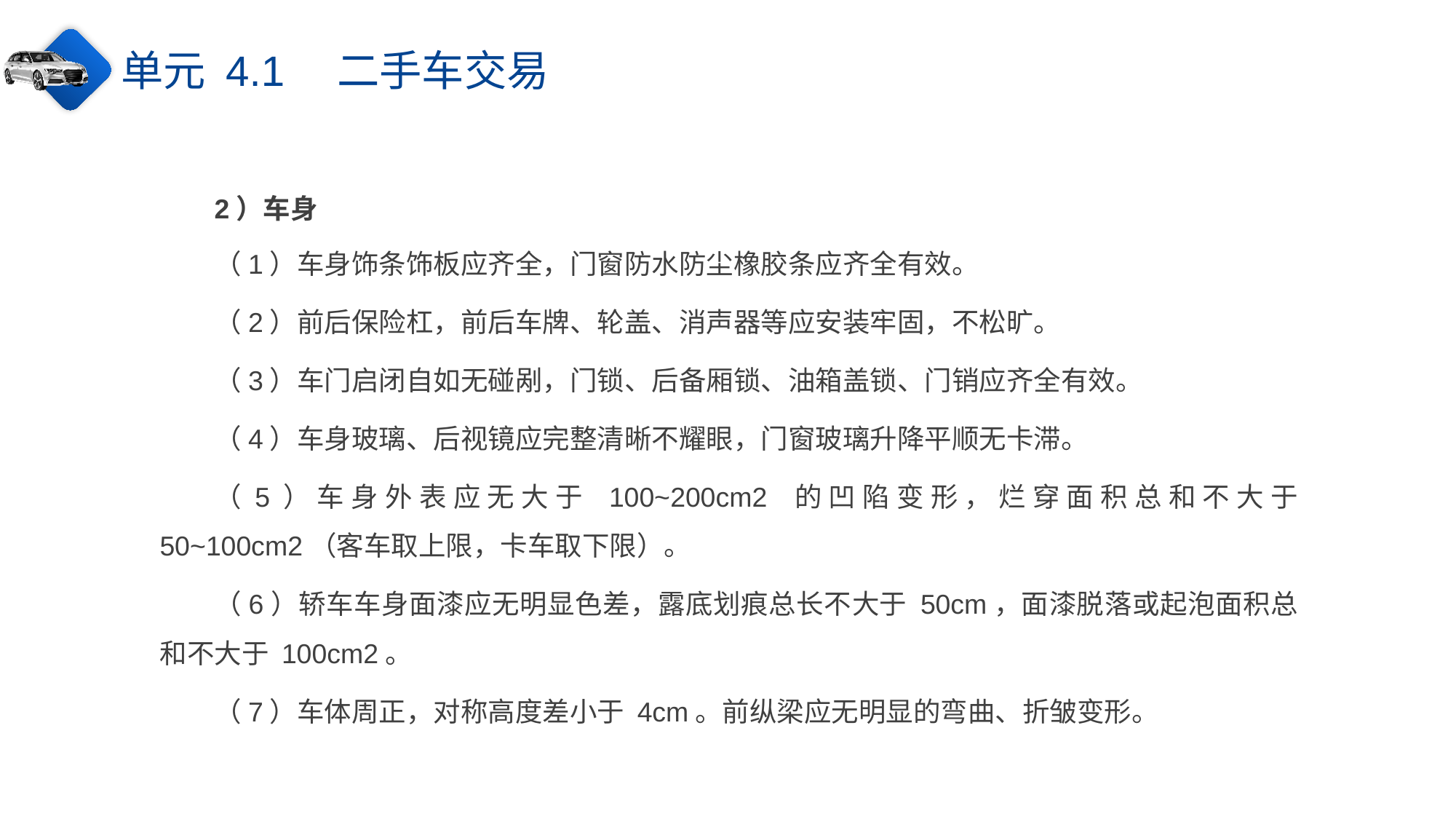

单元 4.1　二手车交易
2）车身
（1）车身饰条饰板应齐全，门窗防水防尘橡胶条应齐全有效。
（2）前后保险杠，前后车牌、轮盖、消声器等应安装牢固，不松旷。
（3）车门启闭自如无碰剐，门锁、后备厢锁、油箱盖锁、门销应齐全有效。
（4）车身玻璃、后视镜应完整清晰不耀眼，门窗玻璃升降平顺无卡滞。
（5）车身外表应无大于 100~200cm2 的凹陷变形，烂穿面积总和不大于 50~100cm2（客车取上限，卡车取下限）。
（6）轿车车身面漆应无明显色差，露底划痕总长不大于 50cm，面漆脱落或起泡面积总和不大于 100cm2。
（7）车体周正，对称高度差小于 4cm。前纵梁应无明显的弯曲、折皱变形。